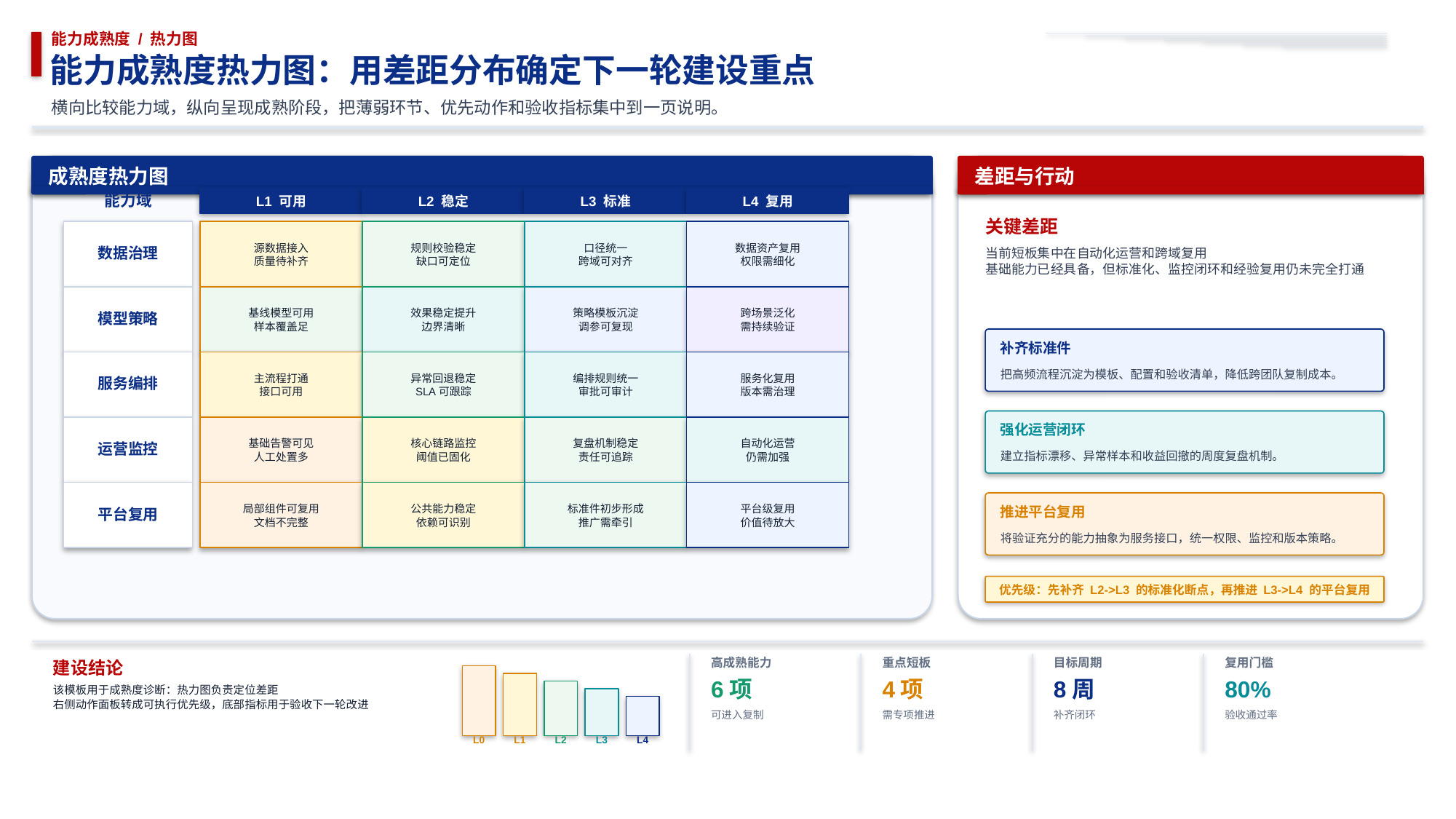

能力成熟度 / 热力图

能力成熟度热力图：用差距分布确定下一轮建设重点
横向比较能力域，纵向呈现成熟阶段，把薄弱环节、优先动作和验收指标集中到一页说明。

成熟度热力图
差距与行动

能力域

L1 可用
L2 稳定
L3 标准
L4 复用
关键差距

源数据接入
质量待补齐
规则校验稳定
缺口可定位
口径统一
跨域可对齐
数据资产复用
权限需细化
数据治理
当前短板集中在自动化运营和跨域复用
基础能力已经具备，但标准化、监控闭环和经验复用仍未完全打通

基线模型可用
样本覆盖足
效果稳定提升
边界清晰
策略模板沉淀
调参可复现
跨场景泛化
需持续验证
模型策略

补齐标准件

主流程打通
接口可用
异常回退稳定
SLA可跟踪
编排规则统一
审批可审计
服务化复用
版本需治理
把高频流程沉淀为模板、配置和验收清单，降低跨团队复制成本。
服务编排

强化运营闭环
基础告警可见
人工处置多
核心链路监控
阈值已固化
复盘机制稳定
责任可追踪
自动化运营
仍需加强
运营监控
建立指标漂移、异常样本和收益回撤的周度复盘机制。

局部组件可复用
文档不完整
公共能力稳定
依赖可识别
标准件初步形成
推广需牵引
平台级复用
价值待放大

平台复用
推进平台复用
将验证充分的能力抽象为服务接口，统一权限、监控和版本策略。

优先级：先补齐 L2->L3 的标准化断点，再推进 L3->L4 的平台复用
高成熟能力
重点短板
目标周期
复用门槛
建设结论

6项
4项
8周
80%

该模板用于成熟度诊断：热力图负责定位差距
右侧动作面板转成可执行优先级，底部指标用于验收下一轮改进

可进入复制
需专项推进
补齐闭环
验收通过率
L0
L1
L2
L3
L4